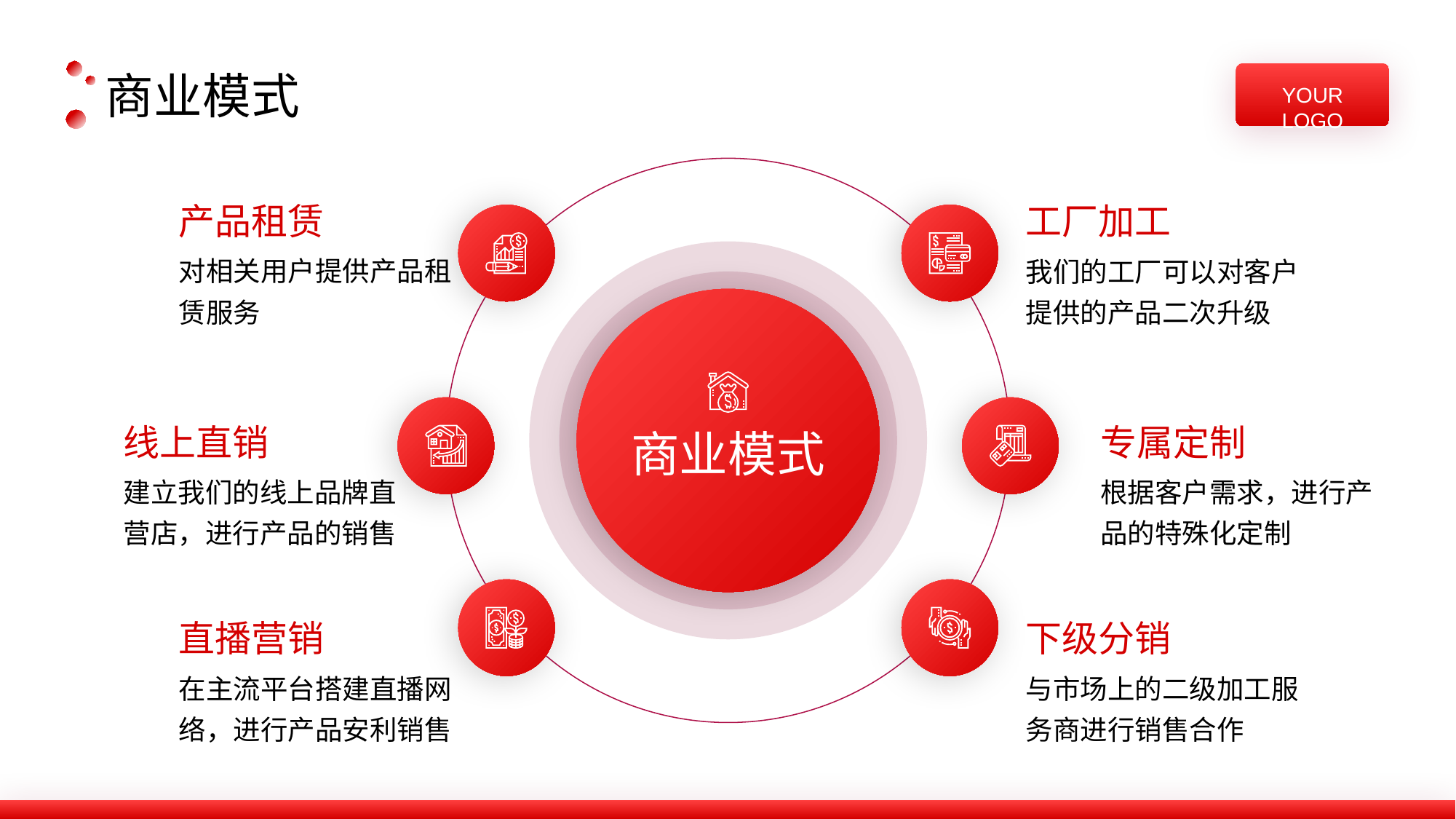

商业模式

产品租赁
对相关用户提供产品租赁服务
工厂加工
我们的工厂可以对客户提供的产品二次升级

90

商业模式

专属定制
根据客户需求，进行产品的特殊化定制
线上直销
建立我们的线上品牌直营店，进行产品的销售

直播营销
在主流平台搭建直播网络，进行产品安利销售
下级分销
与市场上的二级加工服务商进行销售合作